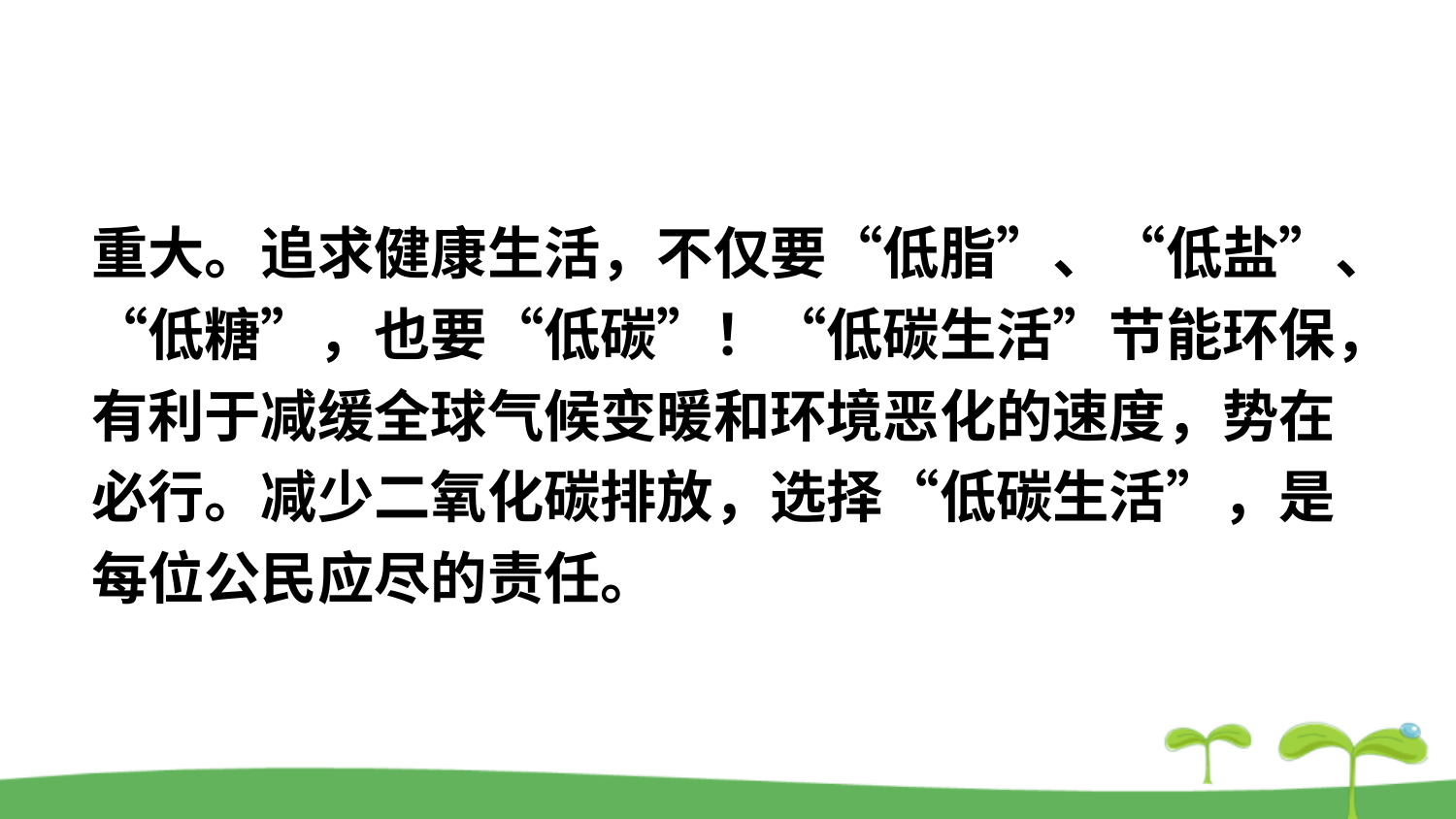

重大。追求健康生活，不仅要“低脂”、“低盐”、“低糖”，也要“低碳”！“低碳生活”节能环保，有利于减缓全球气候变暖和环境恶化的速度，势在必行。减少二氧化碳排放，选择“低碳生活”，是每位公民应尽的责任。